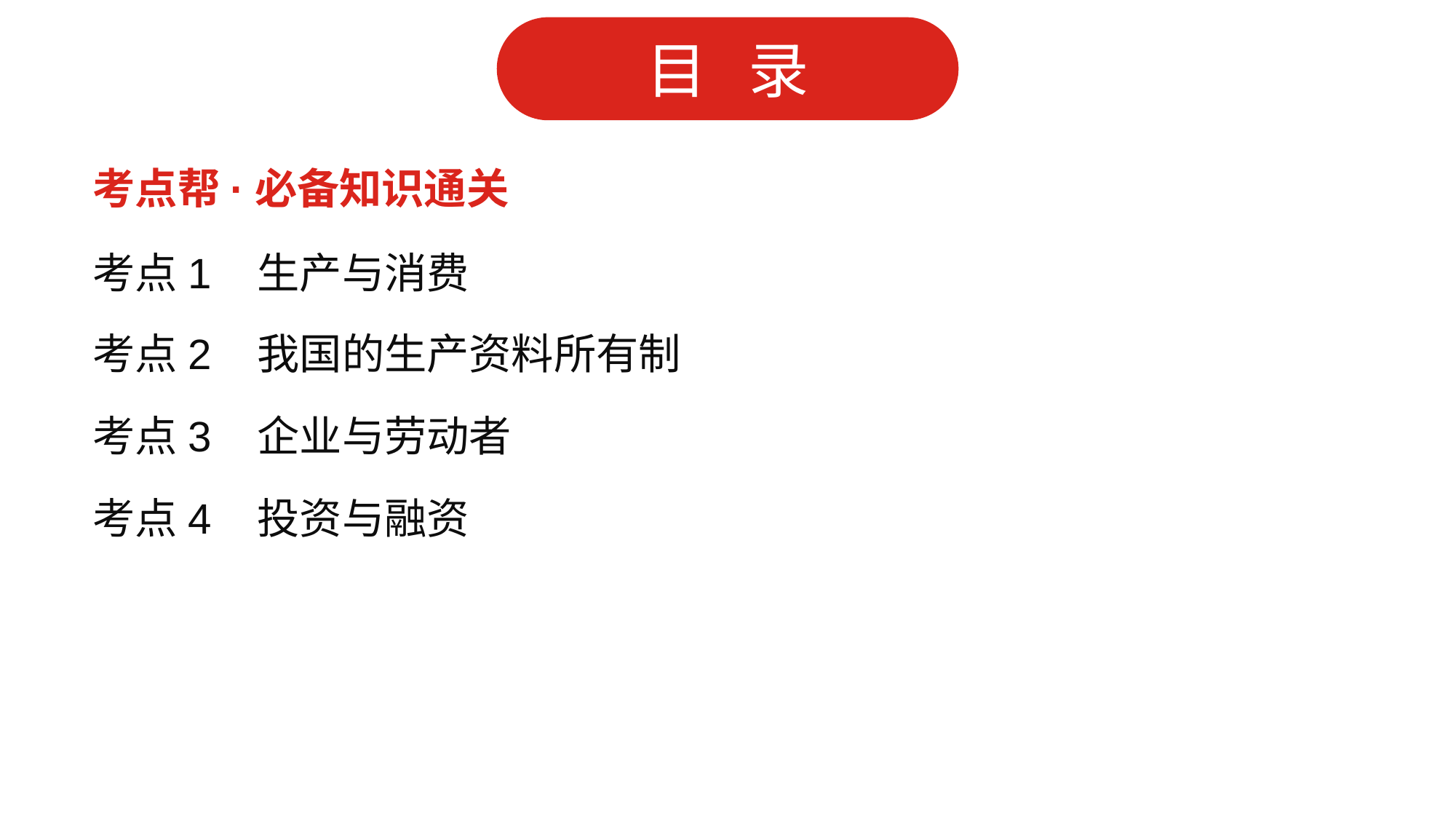

考点帮·必备知识通关
考点1   生产与消费
考点2   我国的生产资料所有制
考点3   企业与劳动者
考点4   投资与融资